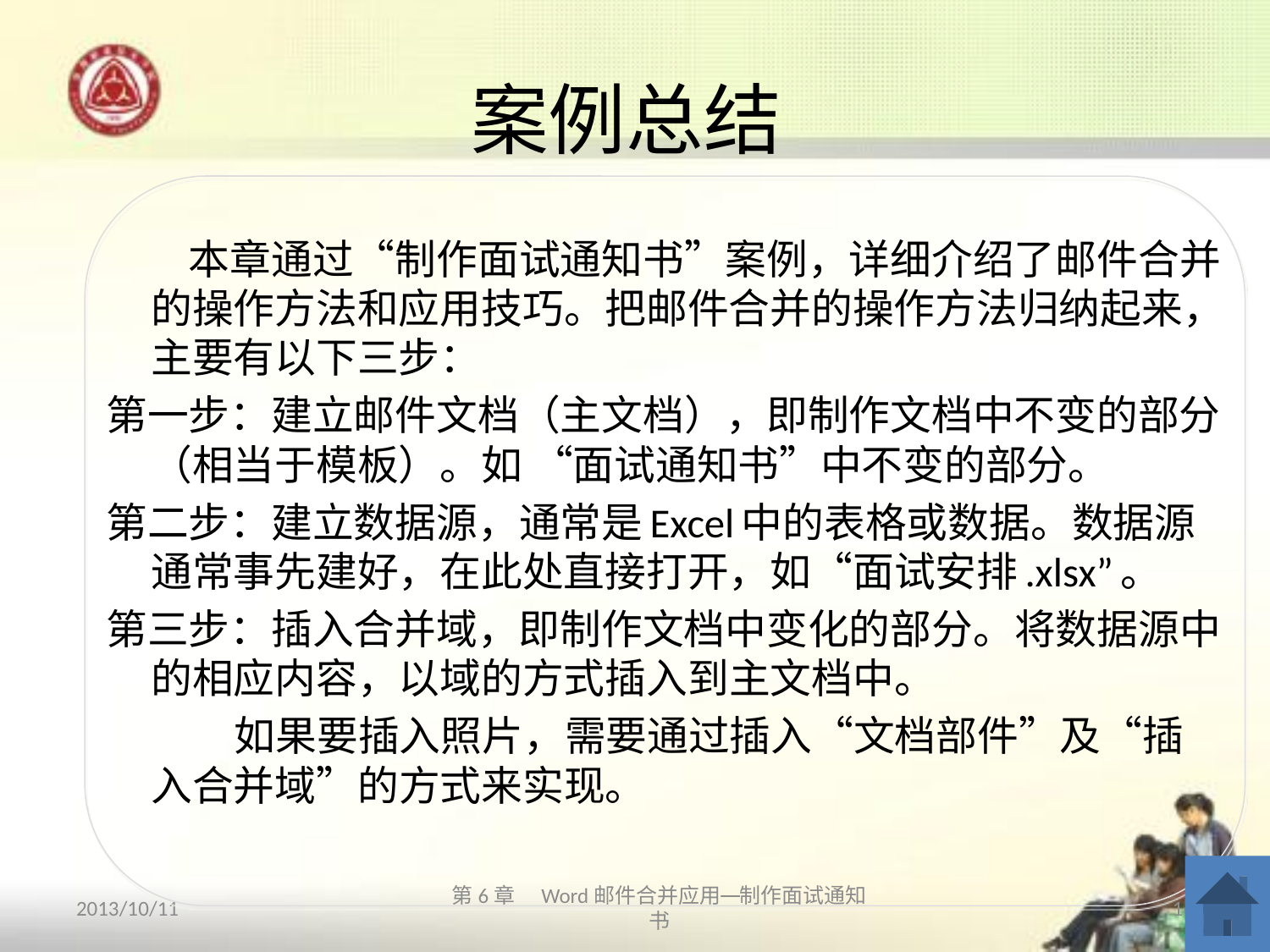

# 案例总结

　　本章通过“制作面试通知书”案例，详细介绍了邮件合并的操作方法和应用技巧。把邮件合并的操作方法归纳起来，主要有以下三步：
第一步：建立邮件文档（主文档），即制作文档中不变的部分（相当于模板）。如 “面试通知书”中不变的部分。
第二步：建立数据源，通常是Excel中的表格或数据。数据源通常事先建好，在此处直接打开，如“面试安排.xlsx”。
第三步：插入合并域，即制作文档中变化的部分。将数据源中的相应内容，以域的方式插入到主文档中。
             如果要插入照片，需要通过插入“文档部件”及“插入合并域”的方式来实现。

2013/10/11
第6章　Word邮件合并应用—制作面试通知书
16